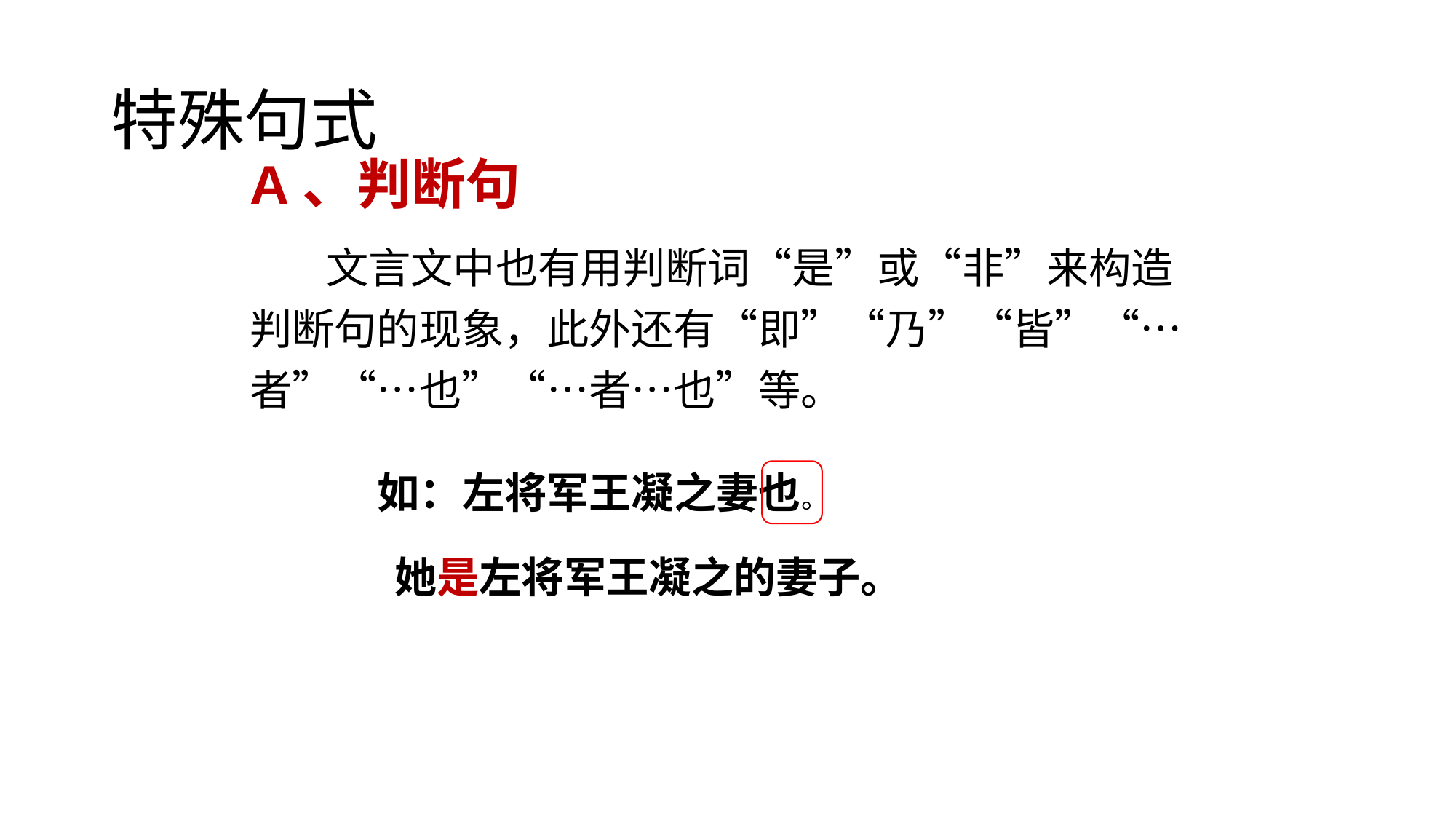

# 特殊句式
A、判断句
       文言文中也有用判断词“是”或“非”来构造判断句的现象，此外还有“即”“乃”“皆”“…者”“…也”“…者…也”等。
如：左将军王凝之妻也。

她是左将军王凝之的妻子。